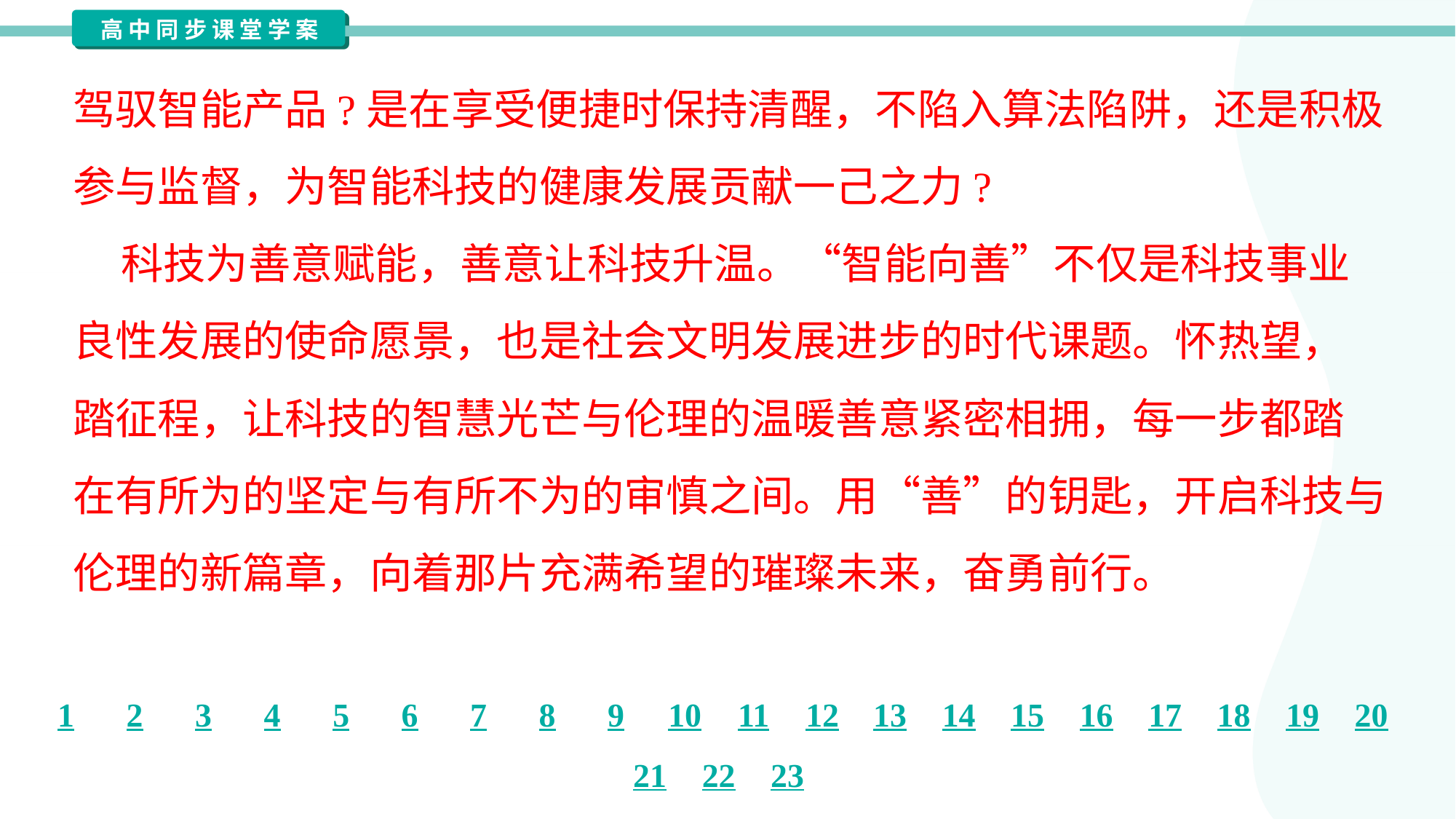

驾驭智能产品?是在享受便捷时保持清醒，不陷入算法陷阱，还是积极
参与监督，为智能科技的健康发展贡献一己之力?
    科技为善意赋能，善意让科技升温。“智能向善”不仅是科技事业
良性发展的使命愿景，也是社会文明发展进步的时代课题。怀热望，
踏征程，让科技的智慧光芒与伦理的温暖善意紧密相拥，每一步都踏
在有所为的坚定与有所不为的审慎之间。用“善”的钥匙，开启科技与
伦理的新篇章，向着那片充满希望的璀璨未来，奋勇前行。